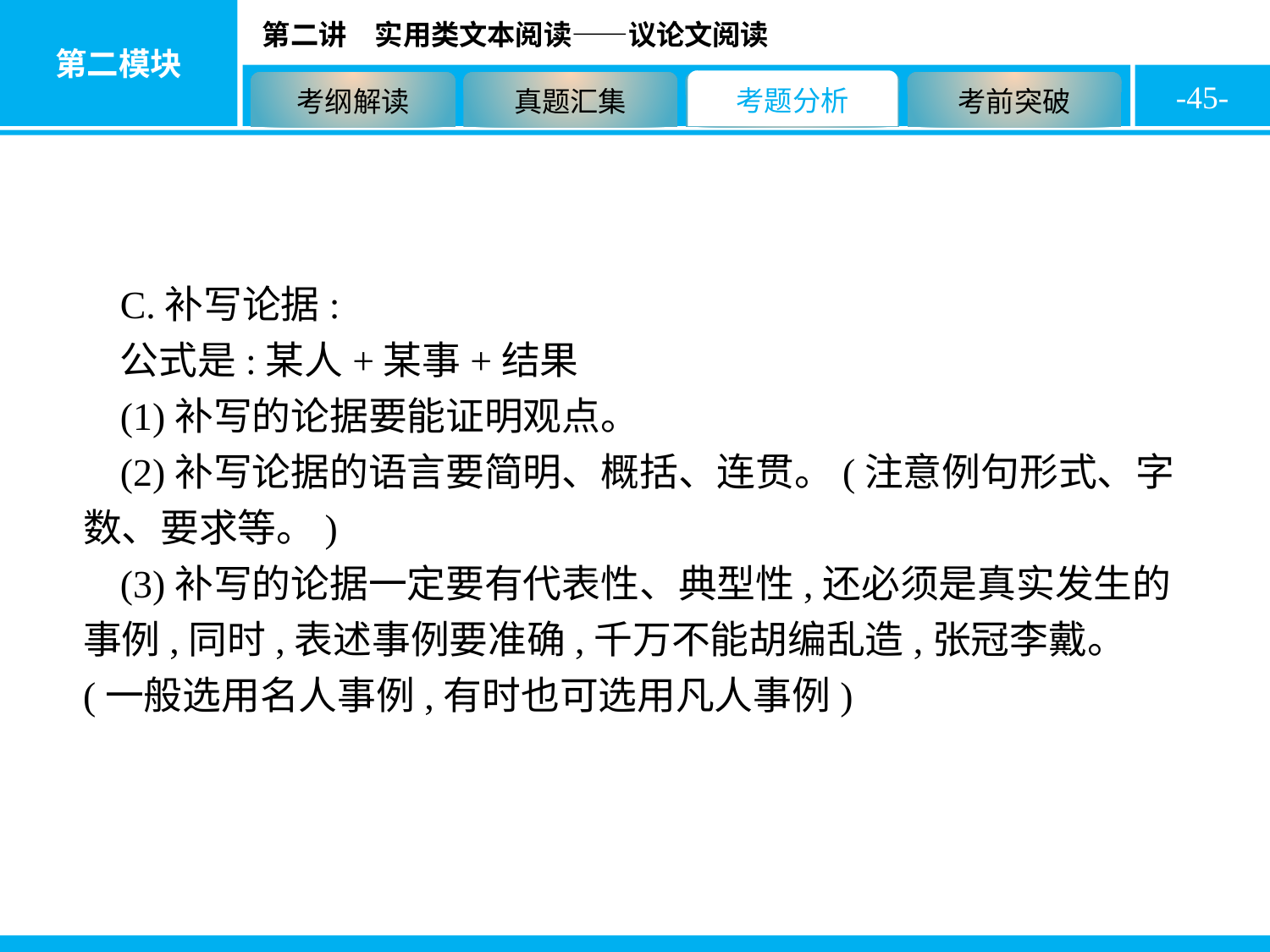

-45-
C.补写论据:
公式是:某人+某事+结果
(1)补写的论据要能证明观点。
(2)补写论据的语言要简明、概括、连贯。(注意例句形式、字数、要求等。)
(3)补写的论据一定要有代表性、典型性,还必须是真实发生的事例,同时,表述事例要准确,千万不能胡编乱造,张冠李戴。(一般选用名人事例,有时也可选用凡人事例)